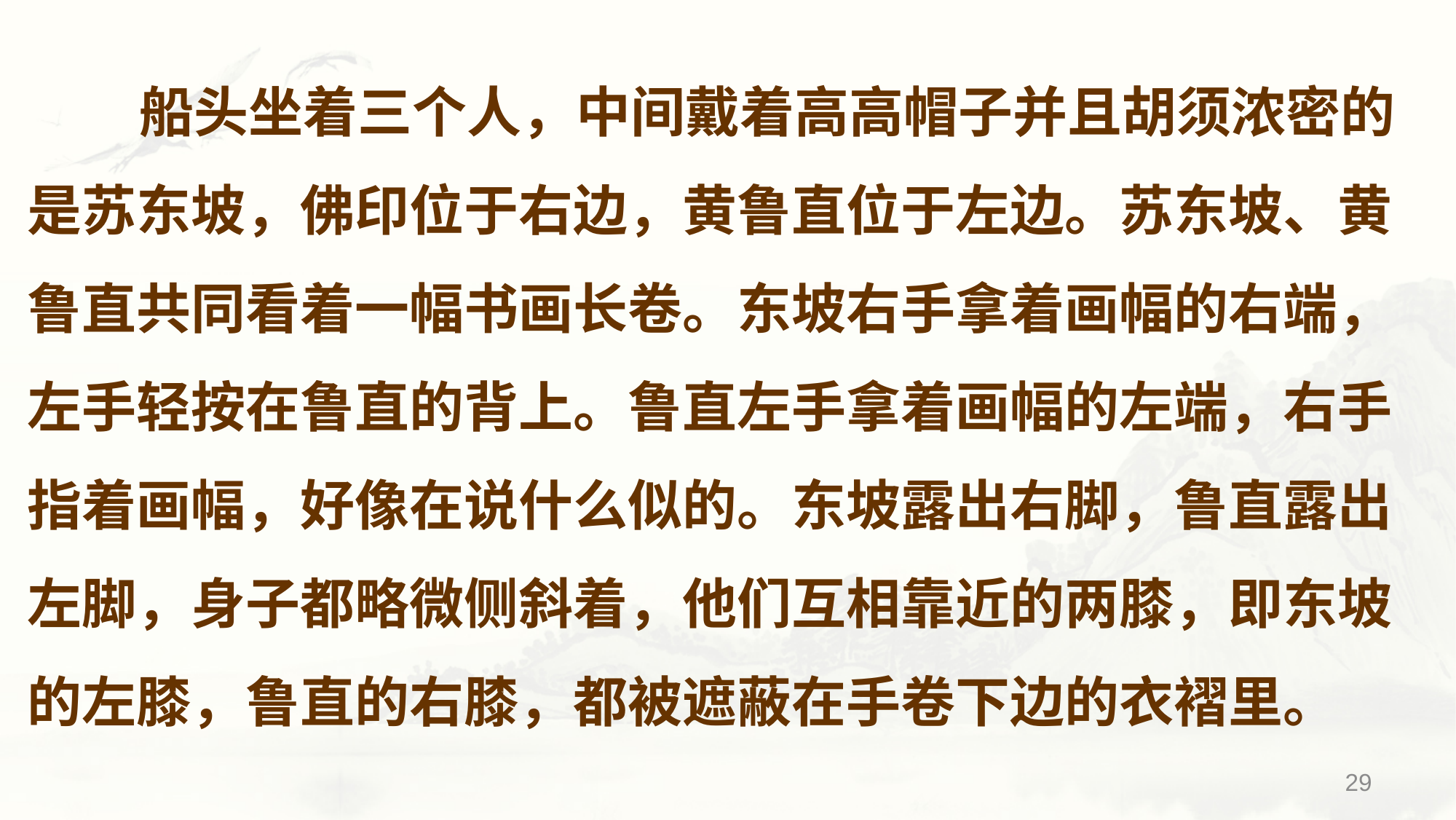

# 船头坐着三个人，中间戴着高高帽子并且胡须浓密的是苏东坡，佛印位于右边，黄鲁直位于左边。苏东坡、黄鲁直共同看着一幅书画长卷。东坡右手拿着画幅的右端，左手轻按在鲁直的背上。鲁直左手拿着画幅的左端，右手指着画幅，好像在说什么似的。东坡露出右脚，鲁直露出左脚，身子都略微侧斜着，他们互相靠近的两膝，即东坡的左膝，鲁直的右膝，都被遮蔽在手卷下边的衣褶里。
29